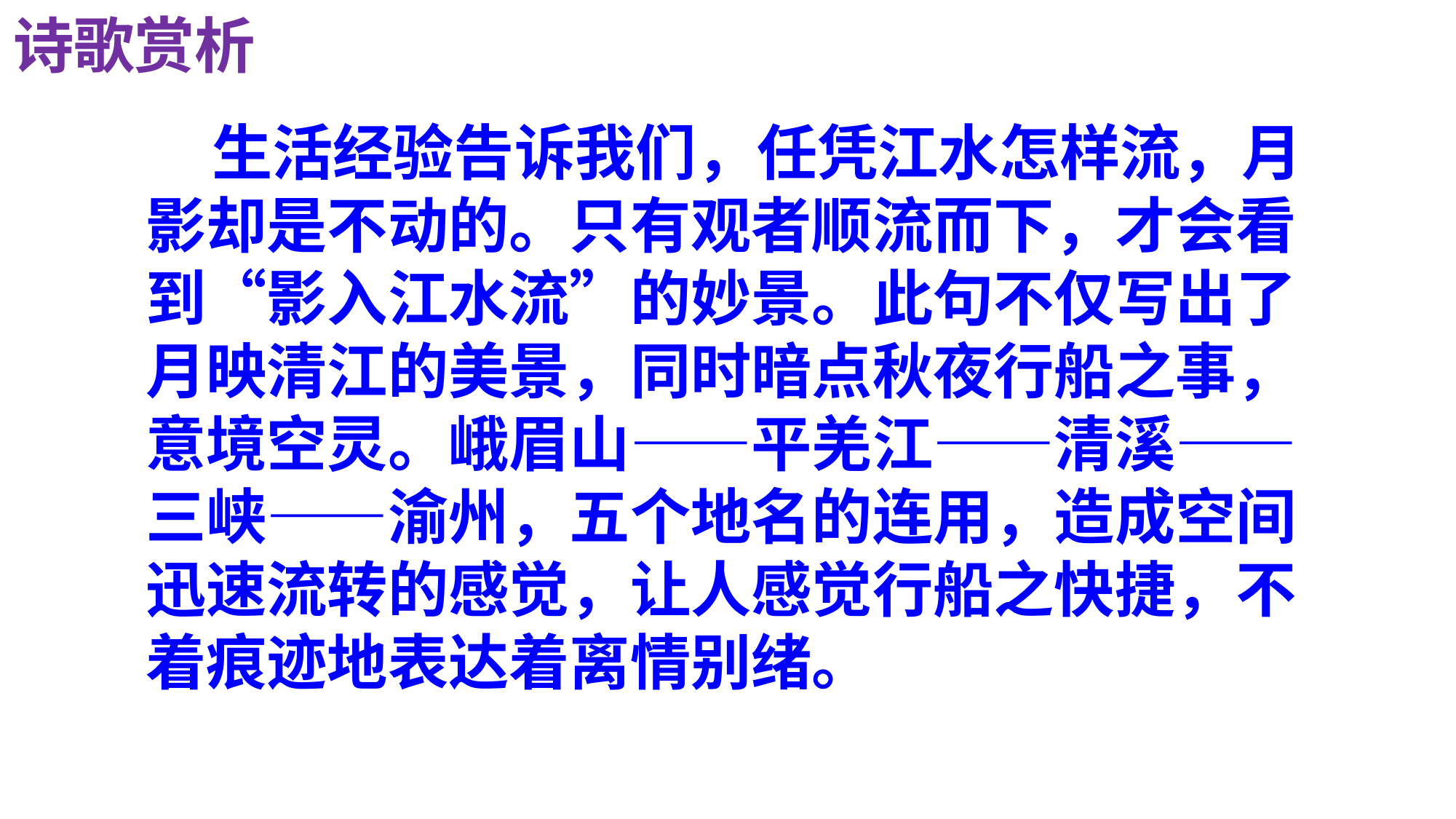

诗歌赏析
       生活经验告诉我们，任凭江水怎样流，月影却是不动的。只有观者顺流而下，才会看到“影入江水流”的妙景。此句不仅写出了月映清江的美景，同时暗点秋夜行船之事，意境空灵。峨眉山——平羌江——清溪——三峡——渝州，五个地名的连用，造成空间迅速流转的感觉，让人感觉行船之快捷，不着痕迹地表达着离情别绪。